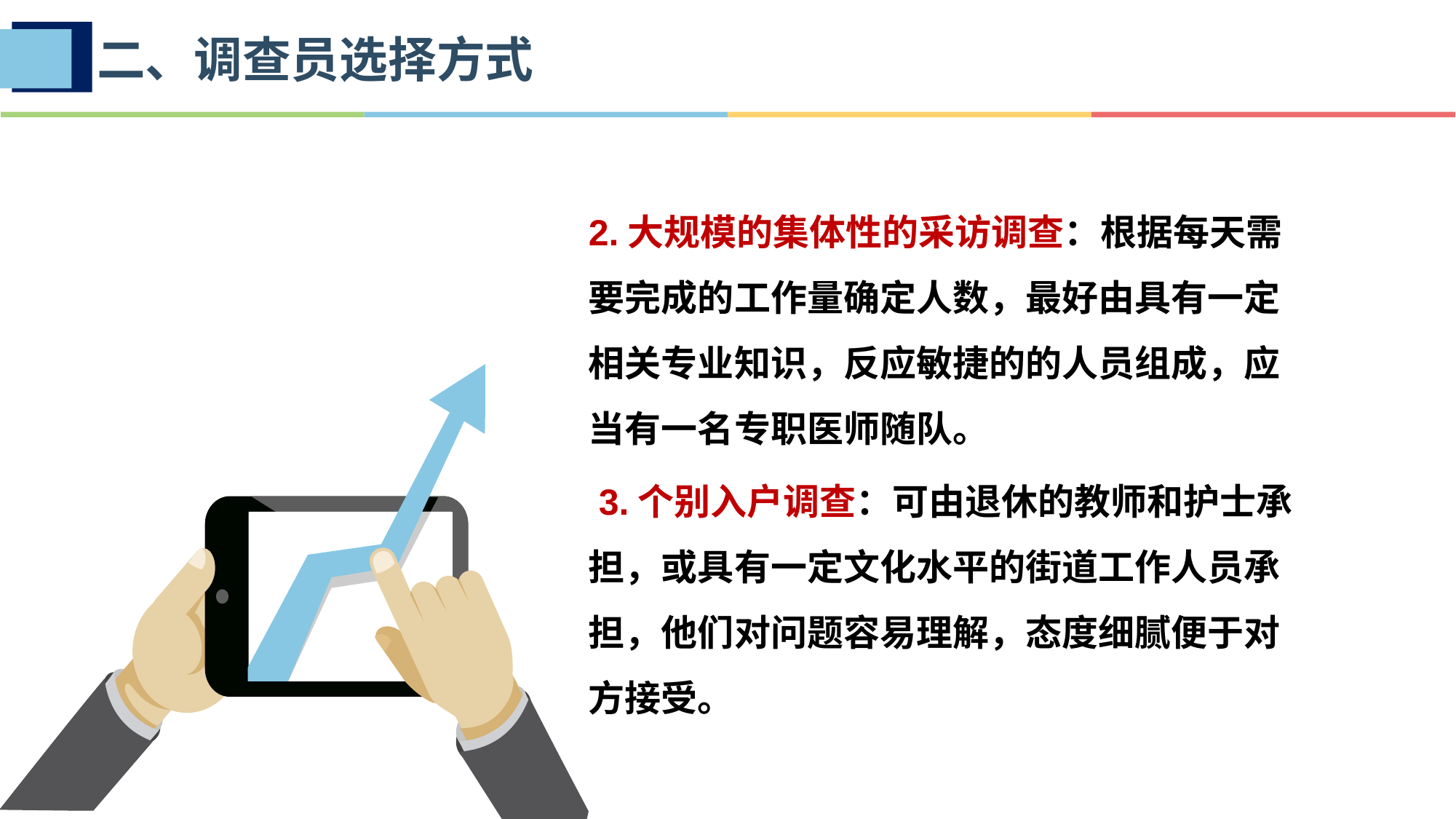

二、调查员选择方式

2.大规模的集体性的采访调查：根据每天需要完成的工作量确定人数，最好由具有一定相关专业知识，反应敏捷的的人员组成，应当有一名专职医师随队。
 3.个别入户调查：可由退休的教师和护士承担，或具有一定文化水平的街道工作人员承担，他们对问题容易理解，态度细腻便于对方接受。

z